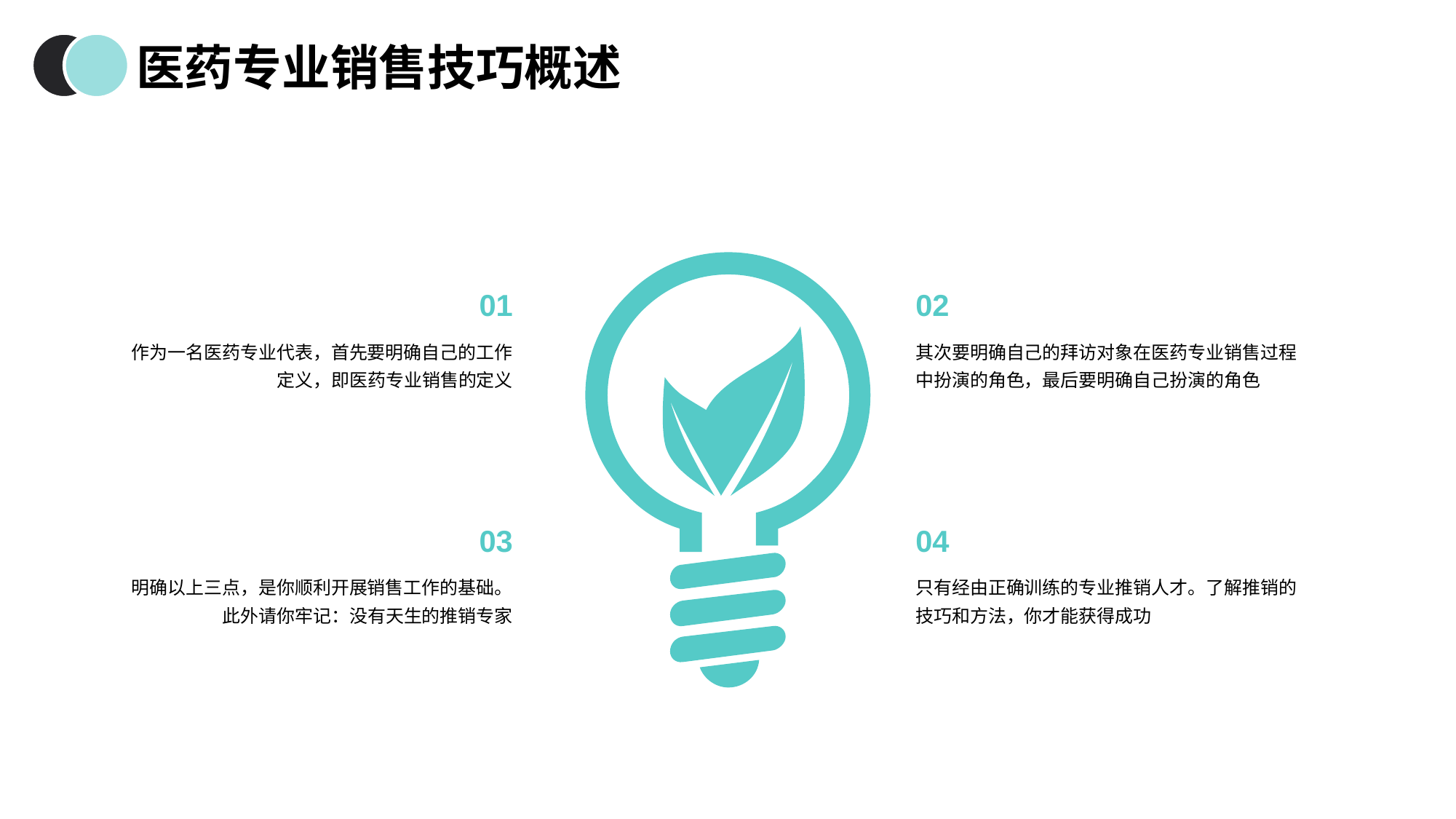

医药专业销售技巧概述

01
02
作为一名医药专业代表，首先要明确自己的工作定义，即医药专业销售的定义
其次要明确自己的拜访对象在医药专业销售过程中扮演的角色，最后要明确自己扮演的角色
03
04
明确以上三点，是你顺利开展销售工作的基础。此外请你牢记：没有天生的推销专家
只有经由正确训练的专业推销人才。了解推销的技巧和方法，你才能获得成功